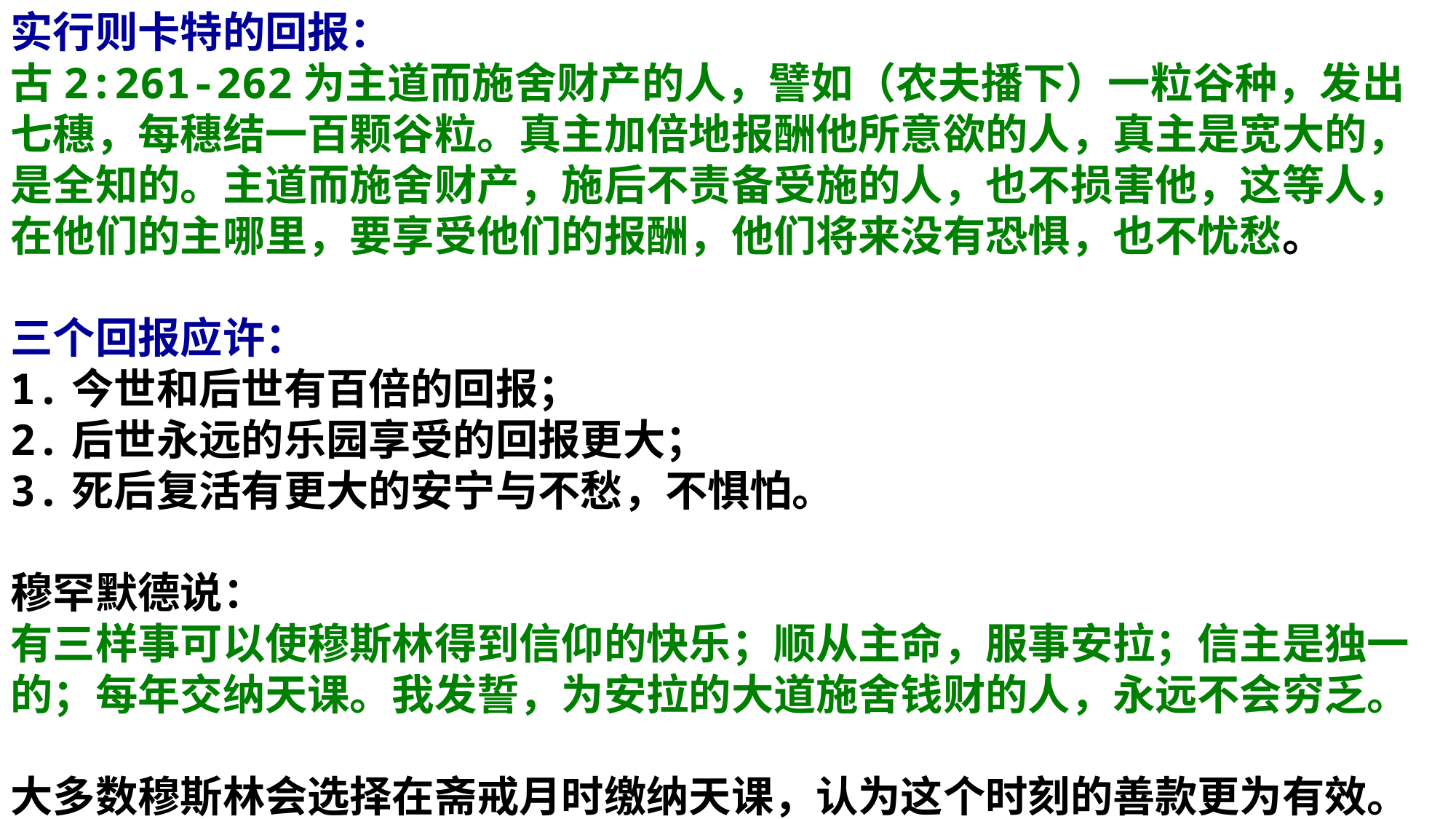

实行则卡特的回报：
古2:261-262为主道而施舍财产的人，譬如（农夫播下）一粒谷种，发出七穗，每穗结一百颗谷粒。真主加倍地报酬他所意欲的人，真主是宽大的，是全知的。主道而施舍财产，施后不责备受施的人，也不损害他，这等人，在他们的主哪里，要享受他们的报酬，他们将来没有恐惧，也不忧愁。

三个回报应许：
1.今世和后世有百倍的回报；
2.后世永远的乐园享受的回报更大；
3.死后复活有更大的安宁与不愁，不惧怕。

穆罕默德说：
有三样事可以使穆斯林得到信仰的快乐；顺从主命，服事安拉；信主是独一的；每年交纳天课。我发誓，为安拉的大道施舍钱财的人，永远不会穷乏。

大多数穆斯林会选择在斋戒月时缴纳天课，认为这个时刻的善款更为有效。